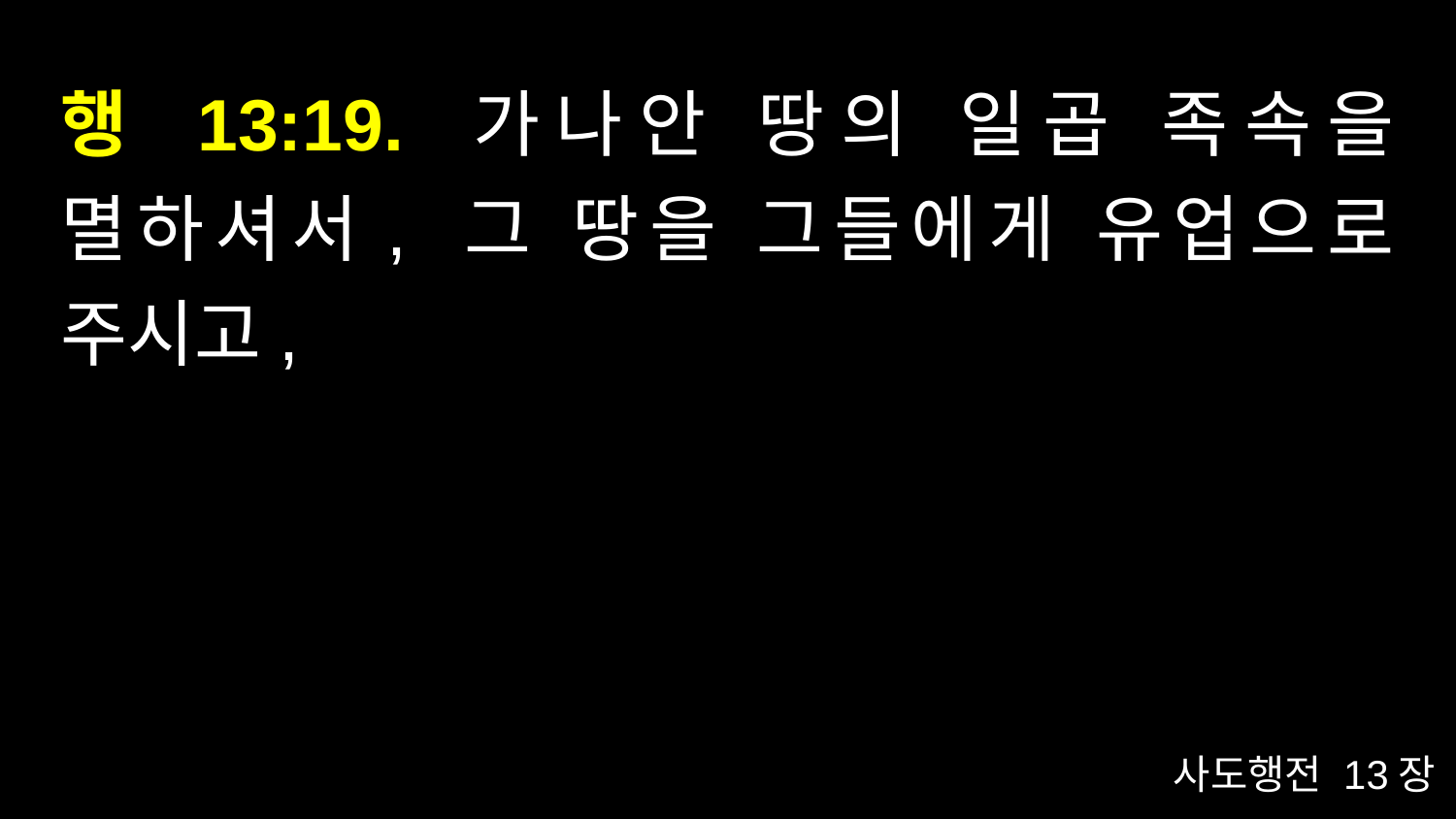

# 행 13:19. 가나안 땅의 일곱 족속을 멸하셔서, 그 땅을 그들에게 유업으로 주시고,
사도행전 13장